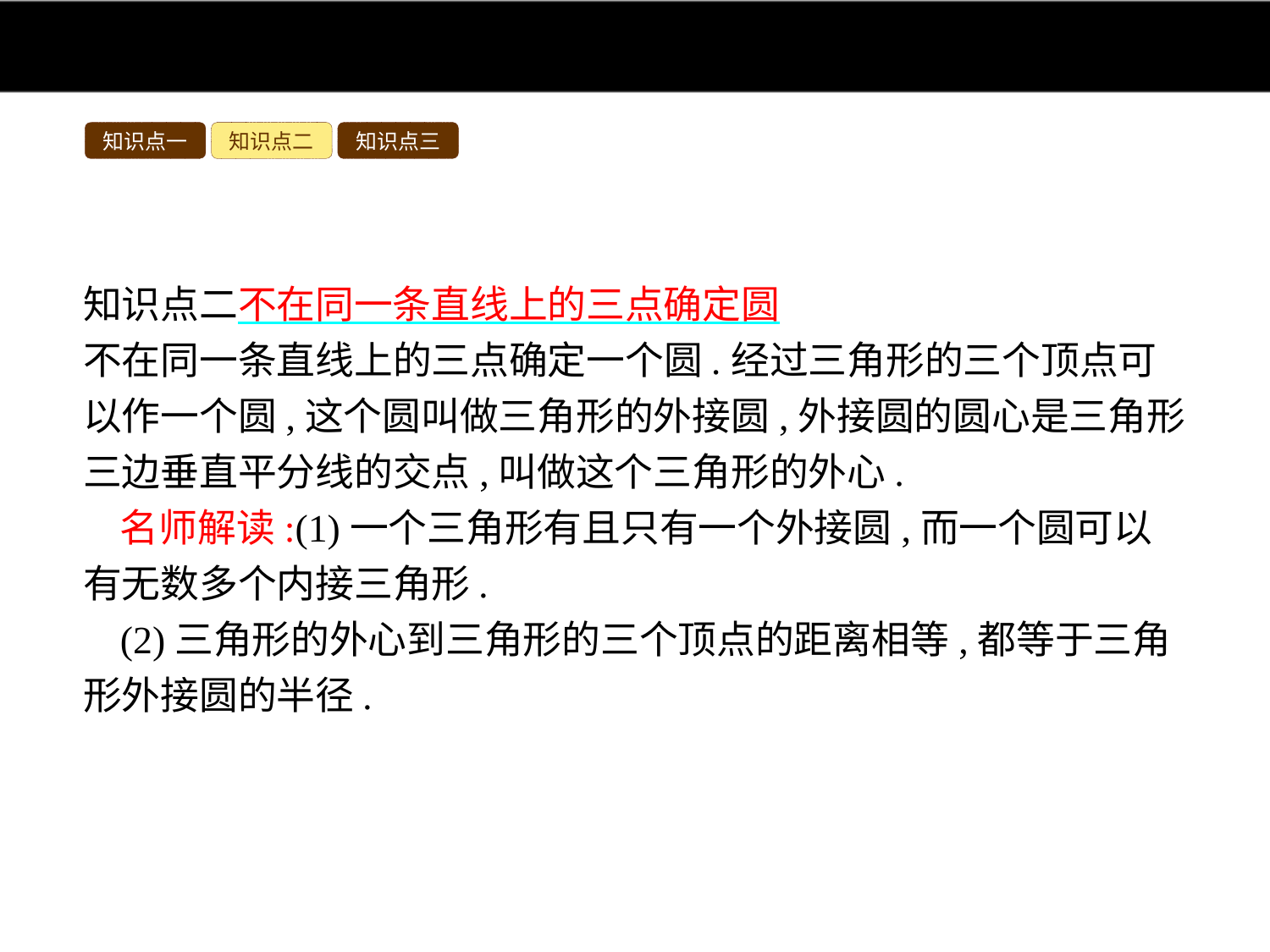

知识点一
知识点二
知识点三
知识点二不在同一条直线上的三点确定圆
不在同一条直线上的三点确定一个圆.经过三角形的三个顶点可以作一个圆,这个圆叫做三角形的外接圆,外接圆的圆心是三角形三边垂直平分线的交点,叫做这个三角形的外心.
名师解读:(1)一个三角形有且只有一个外接圆,而一个圆可以有无数多个内接三角形.
(2)三角形的外心到三角形的三个顶点的距离相等,都等于三角形外接圆的半径.